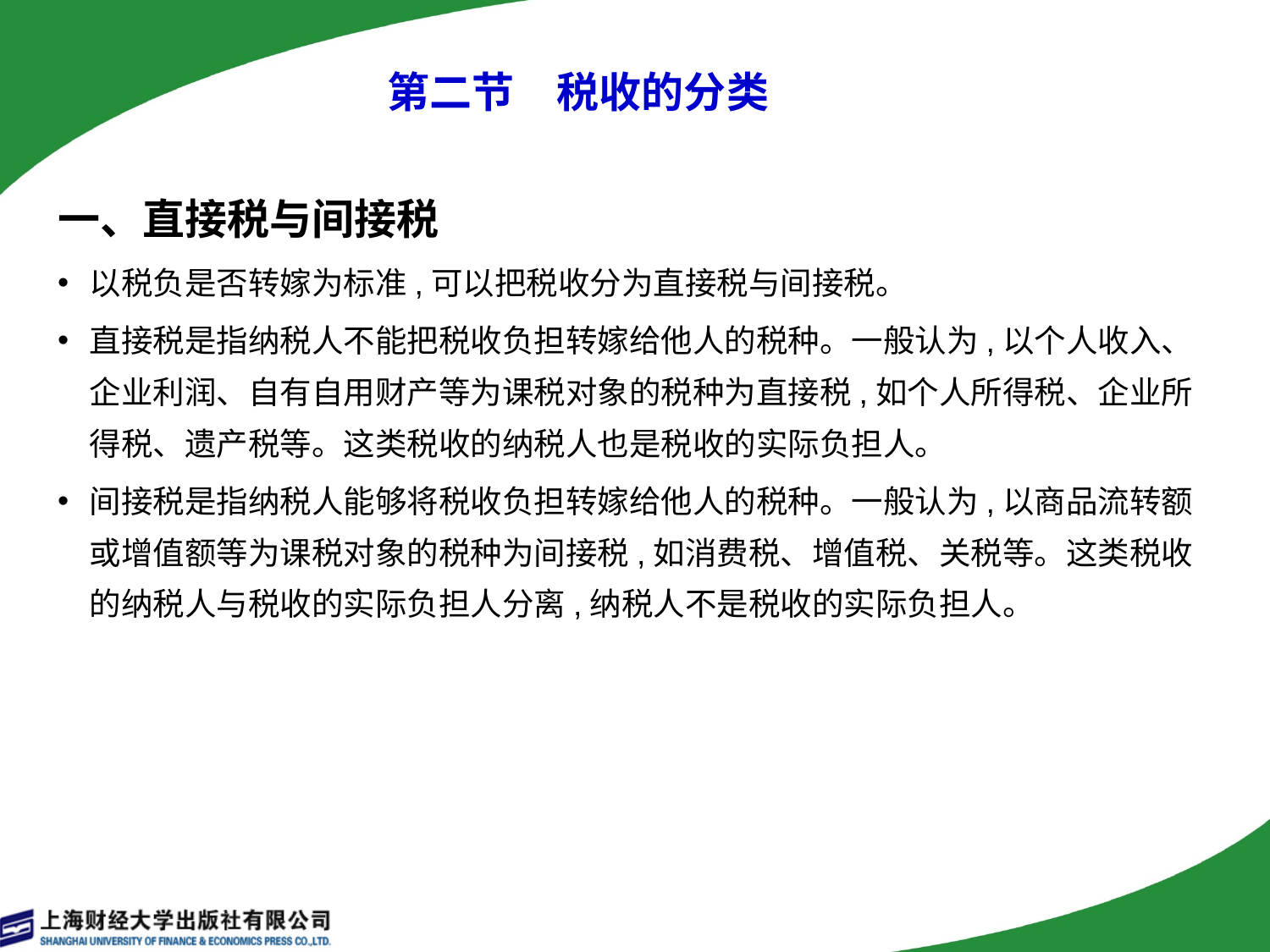

# 第二节　税收的分类
一、直接税与间接税
以税负是否转嫁为标准,可以把税收分为直接税与间接税。
直接税是指纳税人不能把税收负担转嫁给他人的税种。一般认为,以个人收入、企业利润、自有自用财产等为课税对象的税种为直接税,如个人所得税、企业所得税、遗产税等。这类税收的纳税人也是税收的实际负担人。
间接税是指纳税人能够将税收负担转嫁给他人的税种。一般认为,以商品流转额或增值额等为课税对象的税种为间接税,如消费税、增值税、关税等。这类税收的纳税人与税收的实际负担人分离,纳税人不是税收的实际负担人。